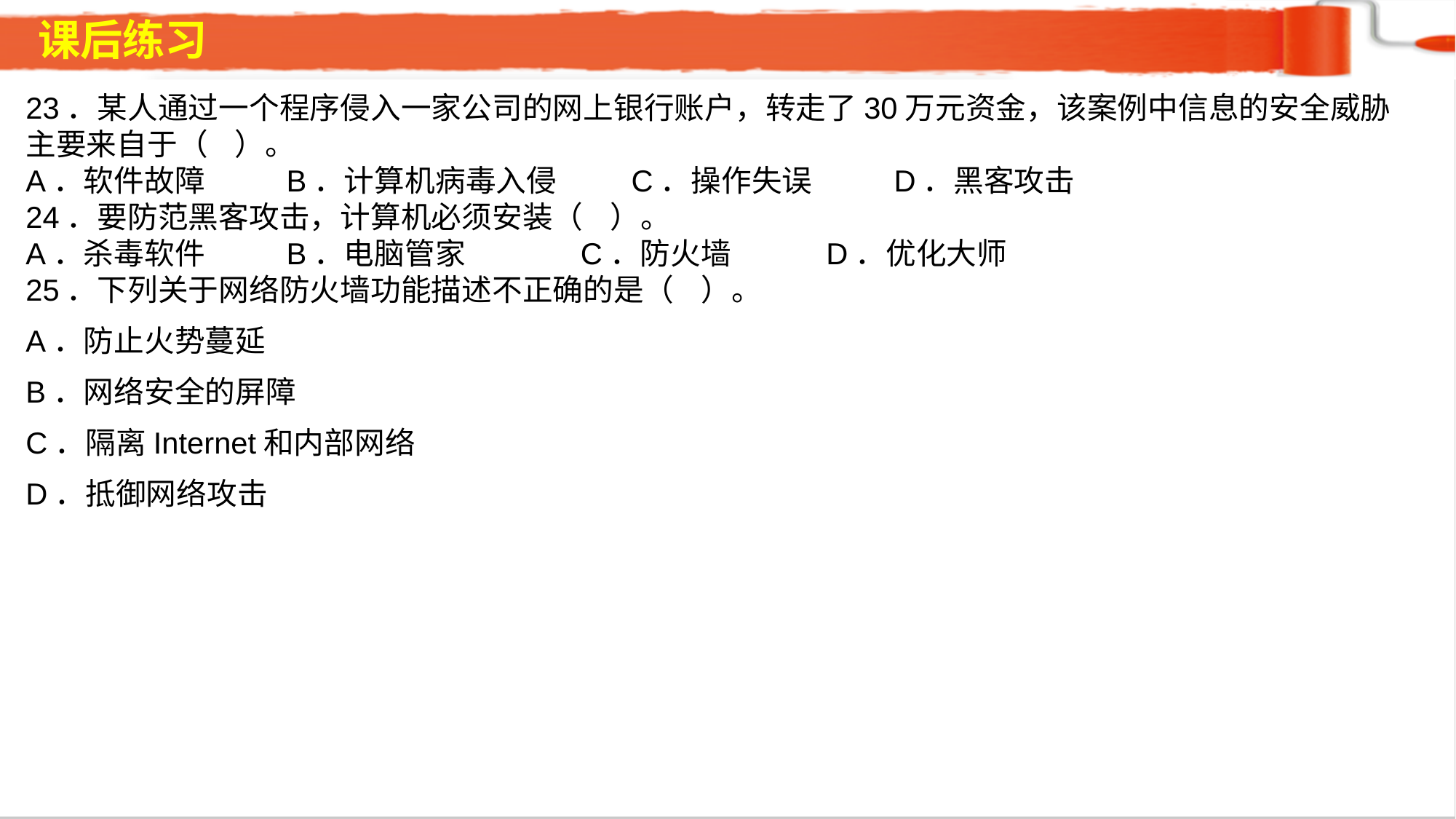

课后练习
23．某人通过一个程序侵入一家公司的网上银行账户，转走了30万元资金，该案例中信息的安全威胁主要来自于（    ）。A．软件故障           B．计算机病毒入侵          C．操作失误           D．黑客攻击24．要防范黑客攻击，计算机必须安装（    ）。A．杀毒软件           B．电脑管家                C．防火墙             D．优化大师25．下列关于网络防火墙功能描述不正确的是（    ）。A．防止火势蔓延
B．网络安全的屏障  C．隔离Internet和内部网络
D．抵御网络攻击